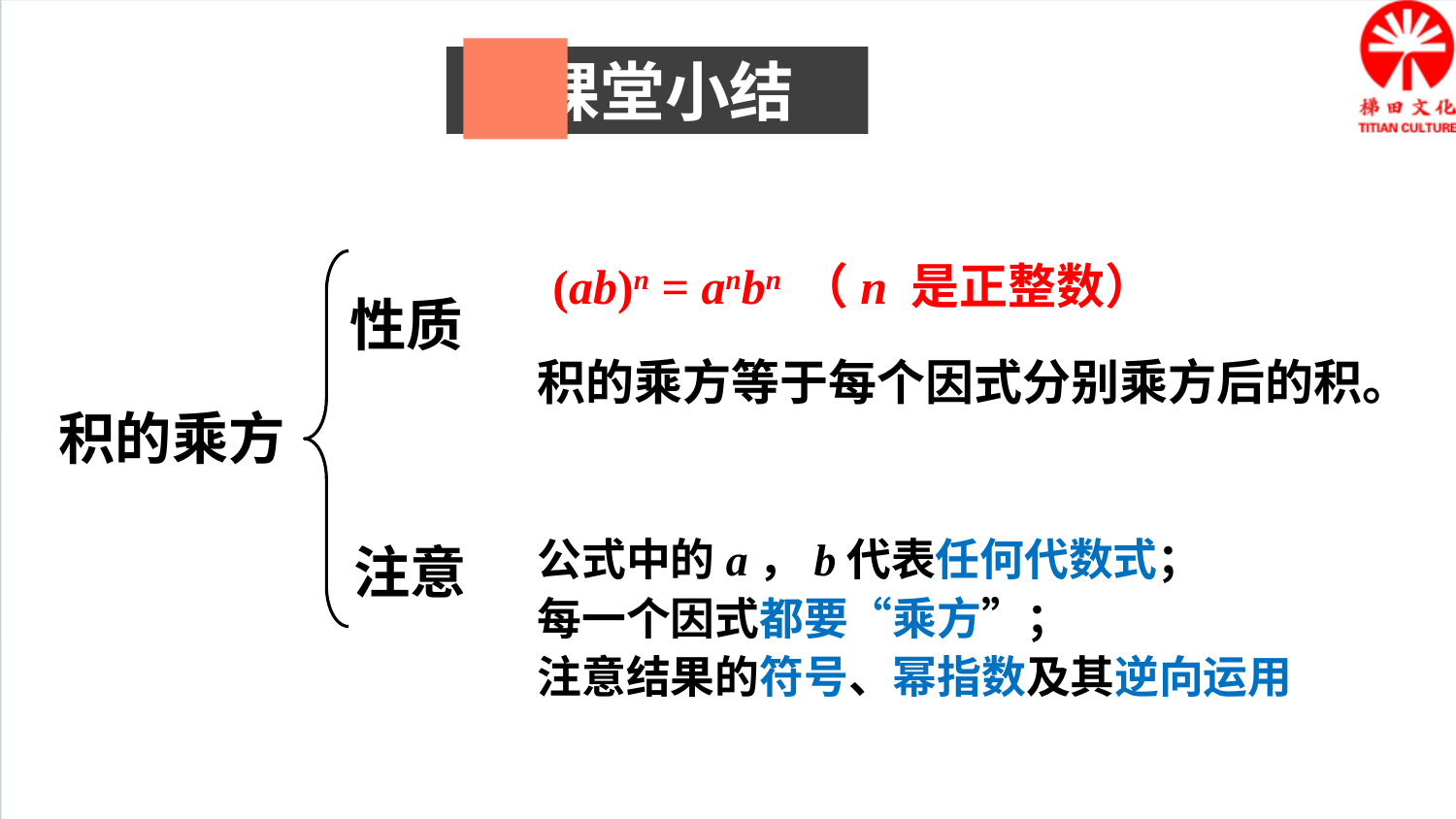

课堂小结
(ab)n = anbn （n 是正整数）

积的乘方
性质
积的乘方等于每个因式分别乘方后的积。
公式中的a，b代表任何代数式；
每一个因式都要“乘方”；
注意结果的符号、幂指数及其逆向运用
注意